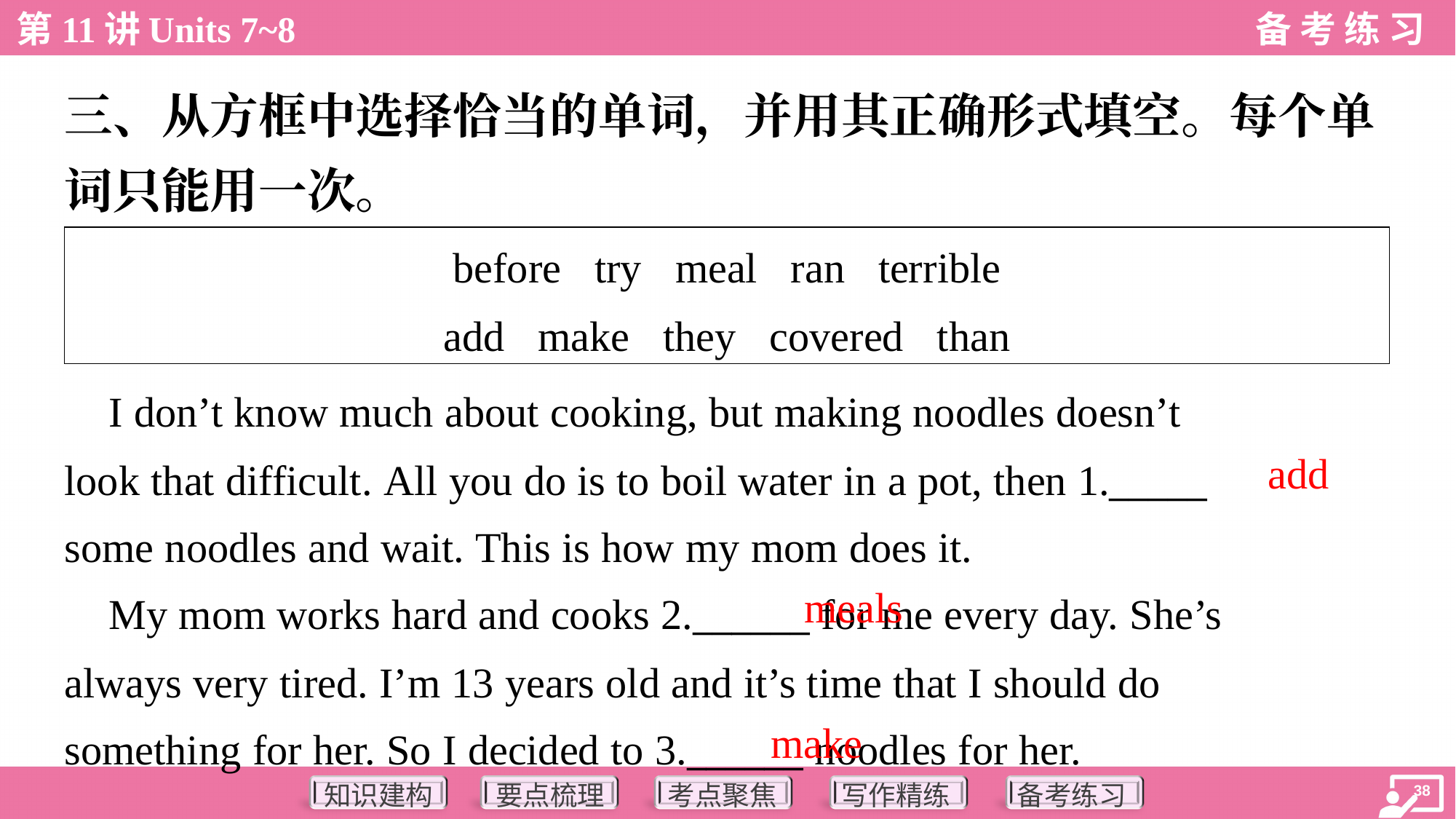

三、从方框中选择恰当的单词，并用其正确形式填空。每个单
词只能用一次。
| before try meal ran terrible add make they covered than |
| --- |
    I don’t know much about cooking, but making noodles doesn’t
look that difficult. All you do is to boil water in a pot, then 1._____
some noodles and wait. This is how my mom does it.
add
meals
    My mom works hard and cooks 2.______ for me every day. She’s
always very tired. I’m 13 years old and it’s time that I should do
something for her. So I decided to 3.______ noodles for her.
make